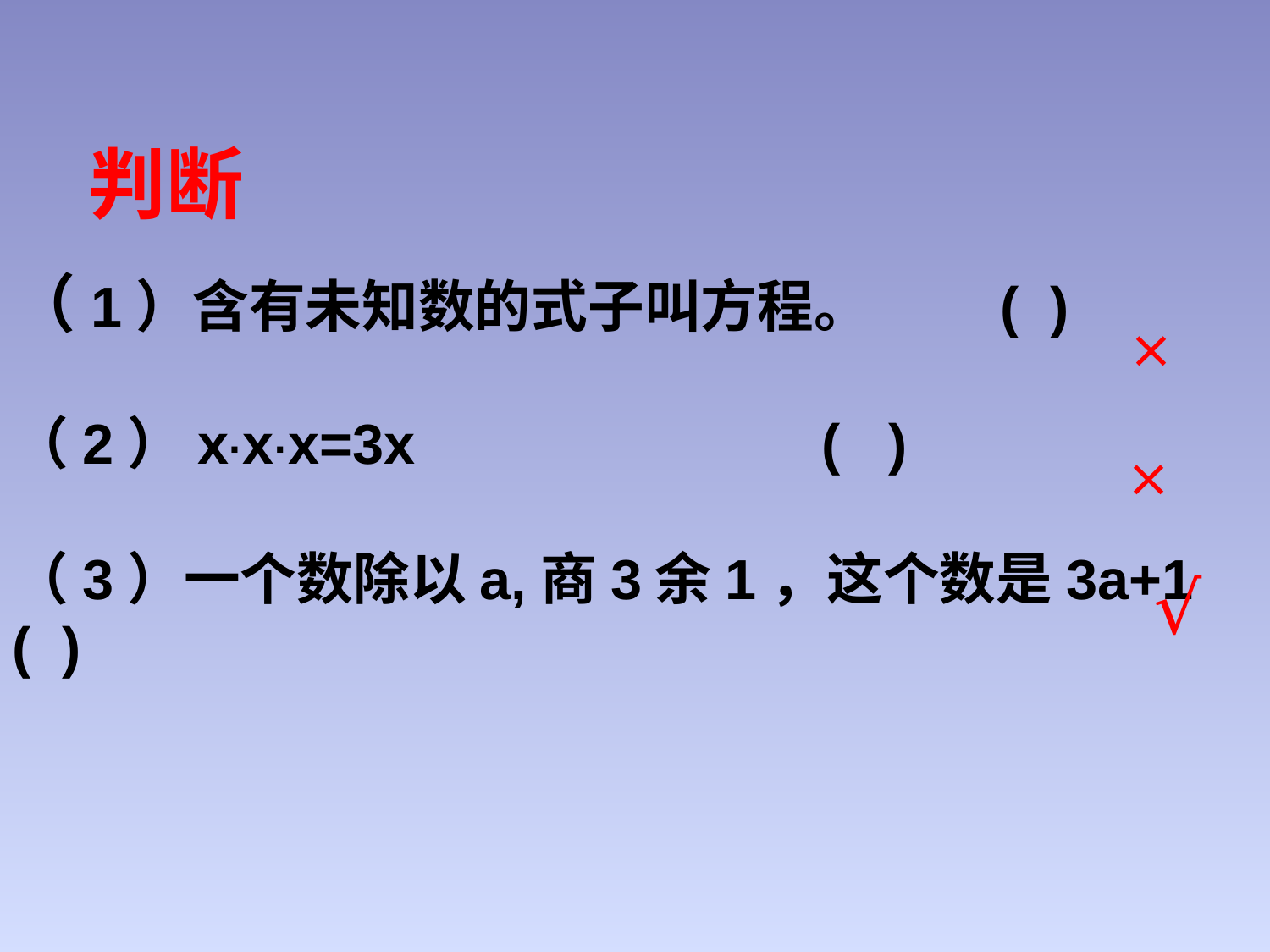

判断
（1）含有未知数的式子叫方程。         (  )

（2）x·x·x=3x                          (   )

（3）一个数除以a,商3余1，这个数是3a+1  (  )
×
×
√